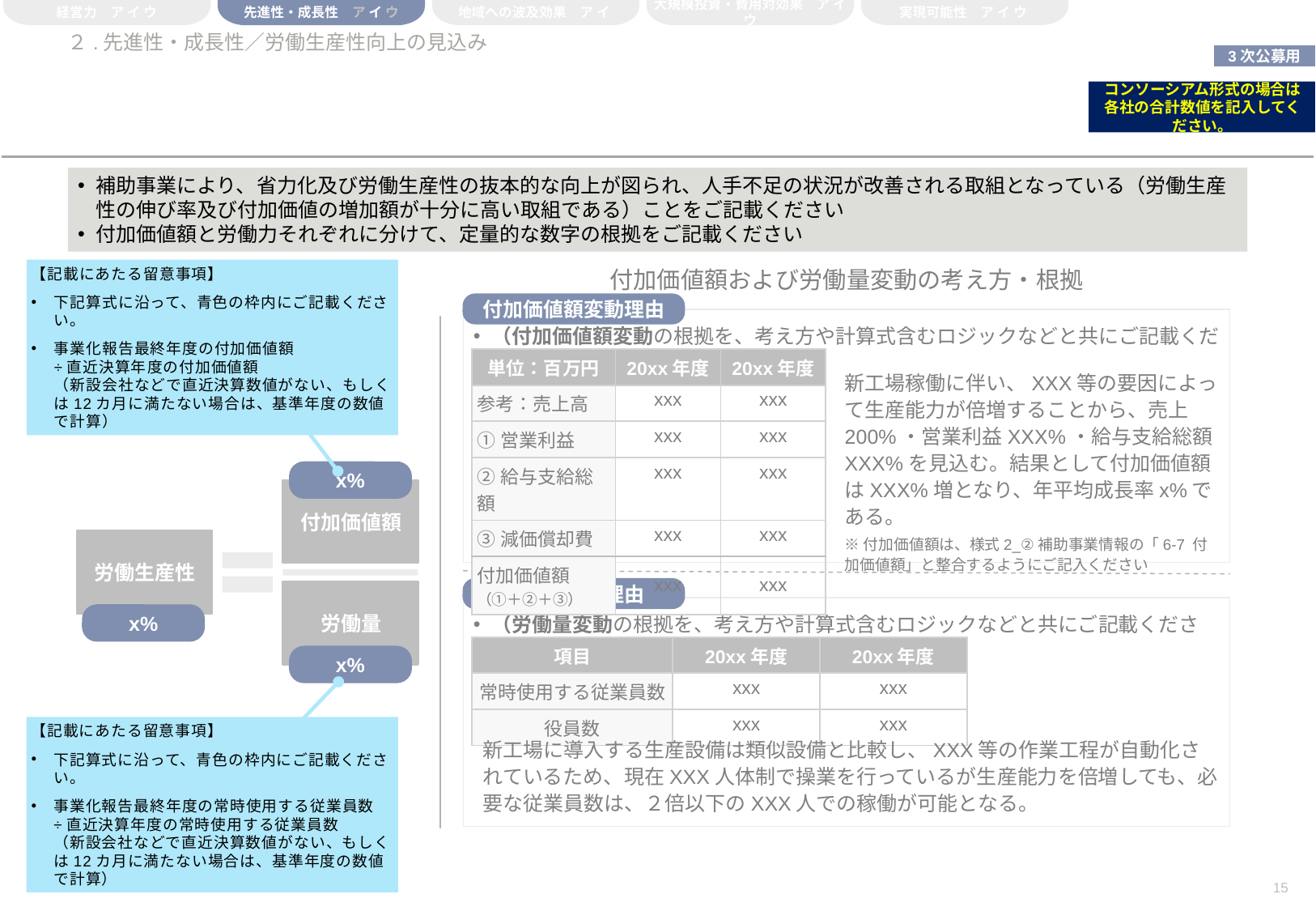

経営力　ア イ ウ
先進性・成長性　ア イ ウ
地域への波及効果　ア イ
大規模投資・費用対効果　ア イ ウ
実現可能性　ア イ ウ
# ２.先進性・成長性／労働生産性向上の見込み

コンソーシアム形式の場合は各社の合計数値を記入してください。
補助事業により、省力化及び労働生産性の抜本的な向上が図られ、人手不足の状況が改善される取組となっている（労働生産性の伸び率及び付加価値の増加額が十分に高い取組である）ことをご記載ください
付加価値額と労働力それぞれに分けて、定量的な数字の根拠をご記載ください
【記載にあたる留意事項】
下記算式に沿って、青色の枠内にご記載ください。
事業化報告最終年度の付加価値額
÷直近決算年度の付加価値額
（新設会社などで直近決算数値がない、もしくは12カ月に満たない場合は、基準年度の数値で計算）
労働生産性向上の見込み
（現状と事業化報告最終年度比較）
付加価値額および労働量変動の考え方・根拠
付加価値額変動理由
（付加価値額変動の根拠を、考え方や計算式含むロジックなどと共にご記載ください。）
| 単位：百万円 | 20xx年度 | 20xx年度 |
| --- | --- | --- |
| 参考：売上高 | xxx | xxx |
| ①営業利益 | xxx | xxx |
| ②給与支給総額 | xxx | xxx |
| ③減価償却費 | xxx | xxx |
| 付加価値額 （①＋②＋③） | xxx | xxx |
新工場稼働に伴い、XXX等の要因によって生産能力が倍増することから、売上200%・営業利益XXX%・給与支給総額XXX%を見込む。結果として付加価値額はXXX%増となり、年平均成長率x%である。
※付加価値額は、様式2_②補助事業情報の「6-7 付加価値額」と整合するようにご記入ください
x%
付加価値額
労働生産性

労働量変動理由
労働量
（労働量変動の根拠を、考え方や計算式含むロジックなどと共にご記載ください。）
x%
| 項目 | 20xx年度 | 20xx年度 |
| --- | --- | --- |
| 常時使用する従業員数 | xxx | xxx |
| 役員数 | xxx | xxx |
x%
【記載にあたる留意事項】
下記算式に沿って、青色の枠内にご記載ください。
事業化報告最終年度の常時使用する従業員数
÷直近決算年度の常時使用する従業員数
（新設会社などで直近決算数値がない、もしくは12カ月に満たない場合は、基準年度の数値で計算）
新工場に導入する生産設備は類似設備と比較し、XXX等の作業工程が自動化されているため、現在XXX人体制で操業を行っているが生産能力を倍増しても、必要な従業員数は、２倍以下のXXX人での稼働が可能となる。